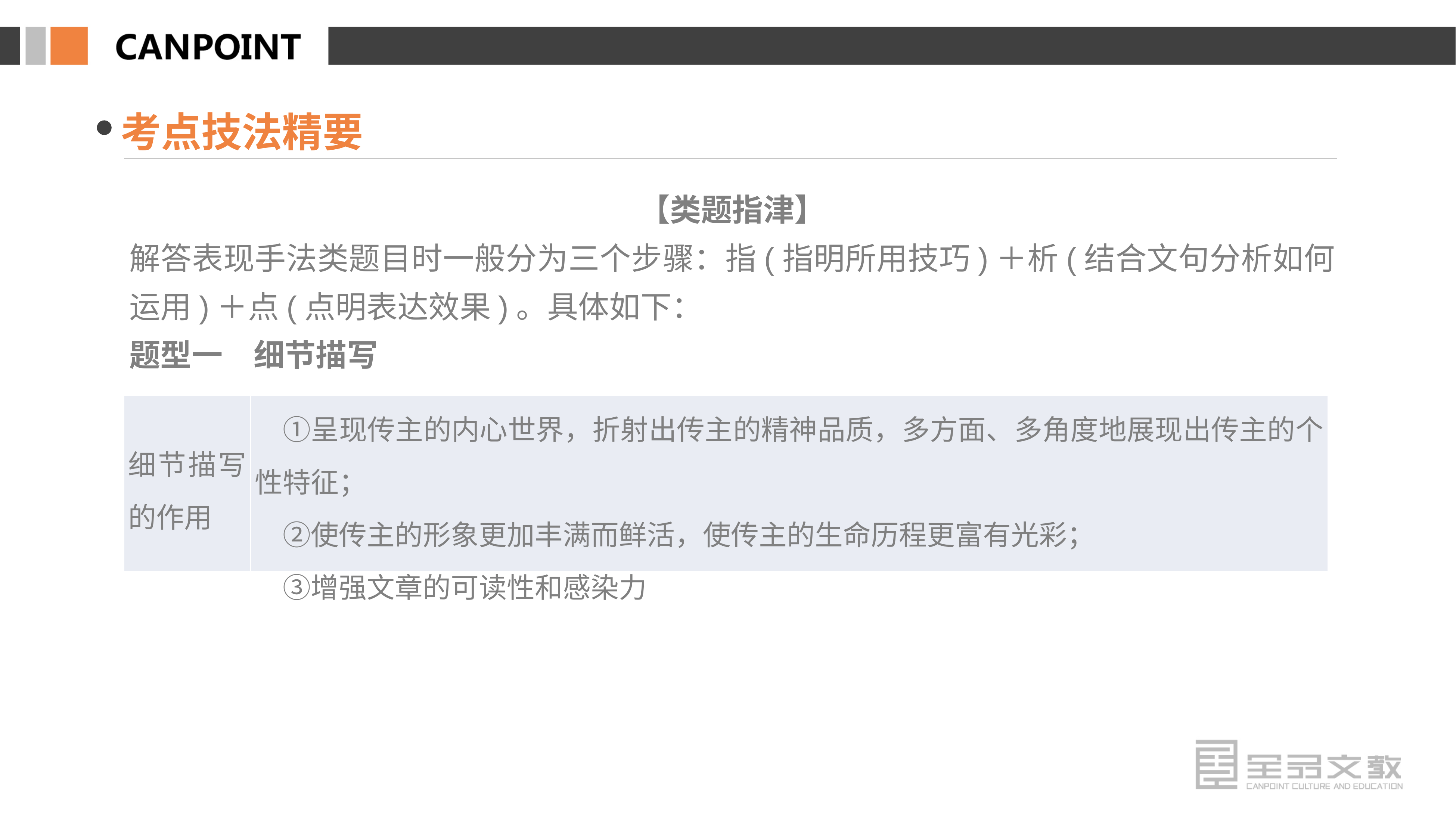

考点技法精要

【类题指津】
解答表现手法类题目时一般分为三个步骤：指(指明所用技巧)＋析(结合文句分析如何运用)＋点(点明表达效果)。具体如下：
题型一　细节描写
| 细节描写的作用 | ①呈现传主的内心世界，折射出传主的精神品质，多方面、多角度地展现出传主的个性特征； 　②使传主的形象更加丰满而鲜活，使传主的生命历程更富有光彩； 　③增强文章的可读性和感染力 |
| --- | --- |